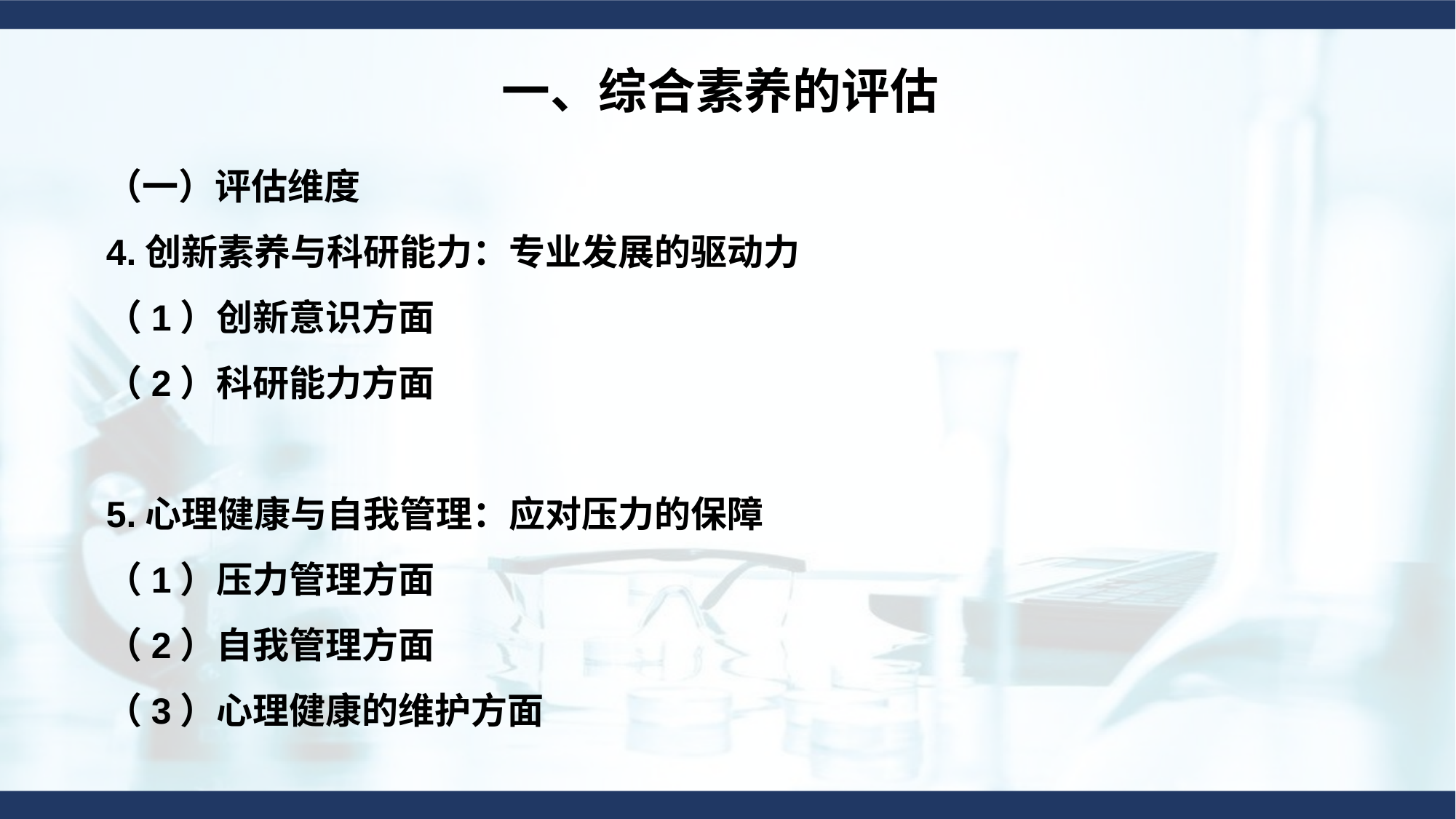

一、综合素养的评估
（一）评估维度
4.创新素养与科研能力：专业发展的驱动力
（1）创新意识方面
（2）科研能力方面

5.心理健康与自我管理：应对压力的保障
（1）压力管理方面
（2）自我管理方面
（3）心理健康的维护方面